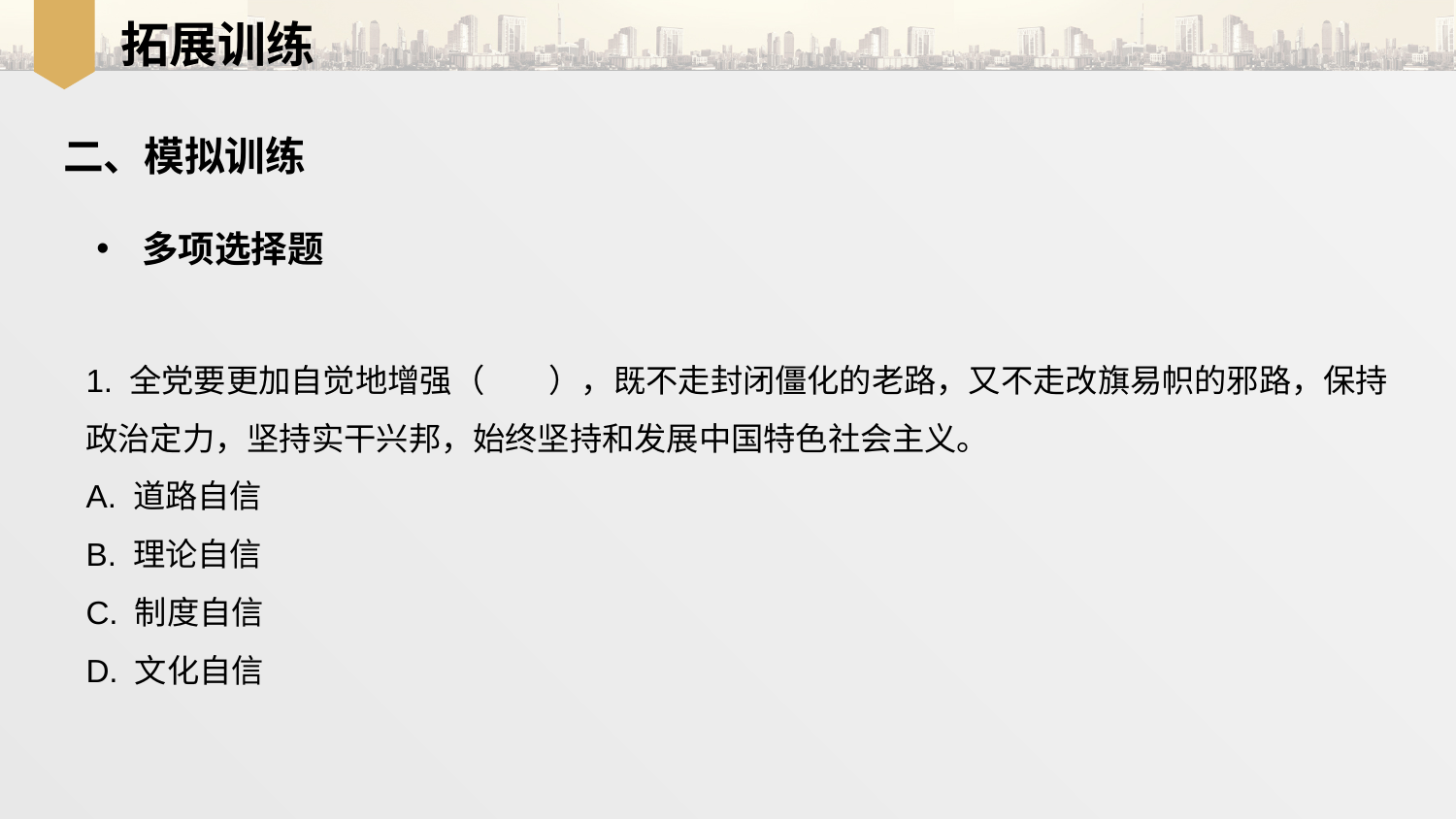

拓展训练
二、模拟训练
多项选择题
1. 全党要更加自觉地增强（　　），既不走封闭僵化的老路，又不走改旗易帜的邪路，保持政治定力，坚持实干兴邦，始终坚持和发展中国特色社会主义。
A. 道路自信
B. 理论自信
C. 制度自信
D. 文化自信